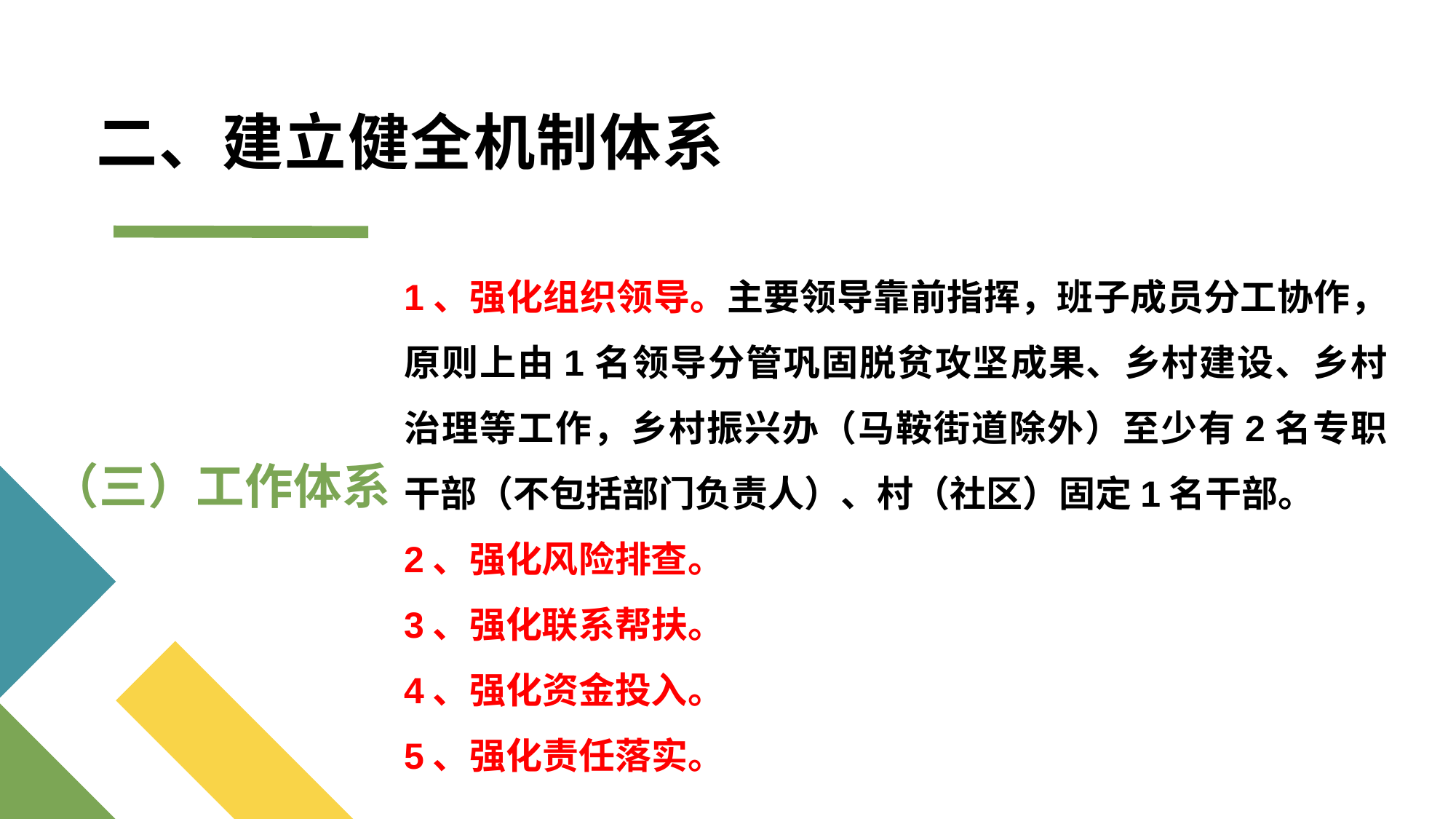

# 二、建立健全机制体系
1、强化组织领导。主要领导靠前指挥，班子成员分工协作，原则上由1名领导分管巩固脱贫攻坚成果、乡村建设、乡村治理等工作，乡村振兴办（马鞍街道除外）至少有2名专职干部（不包括部门负责人）、村（社区）固定1名干部。
2、强化风险排查。
3、强化联系帮扶。
4、强化资金投入。
5、强化责任落实。
（三）工作体系